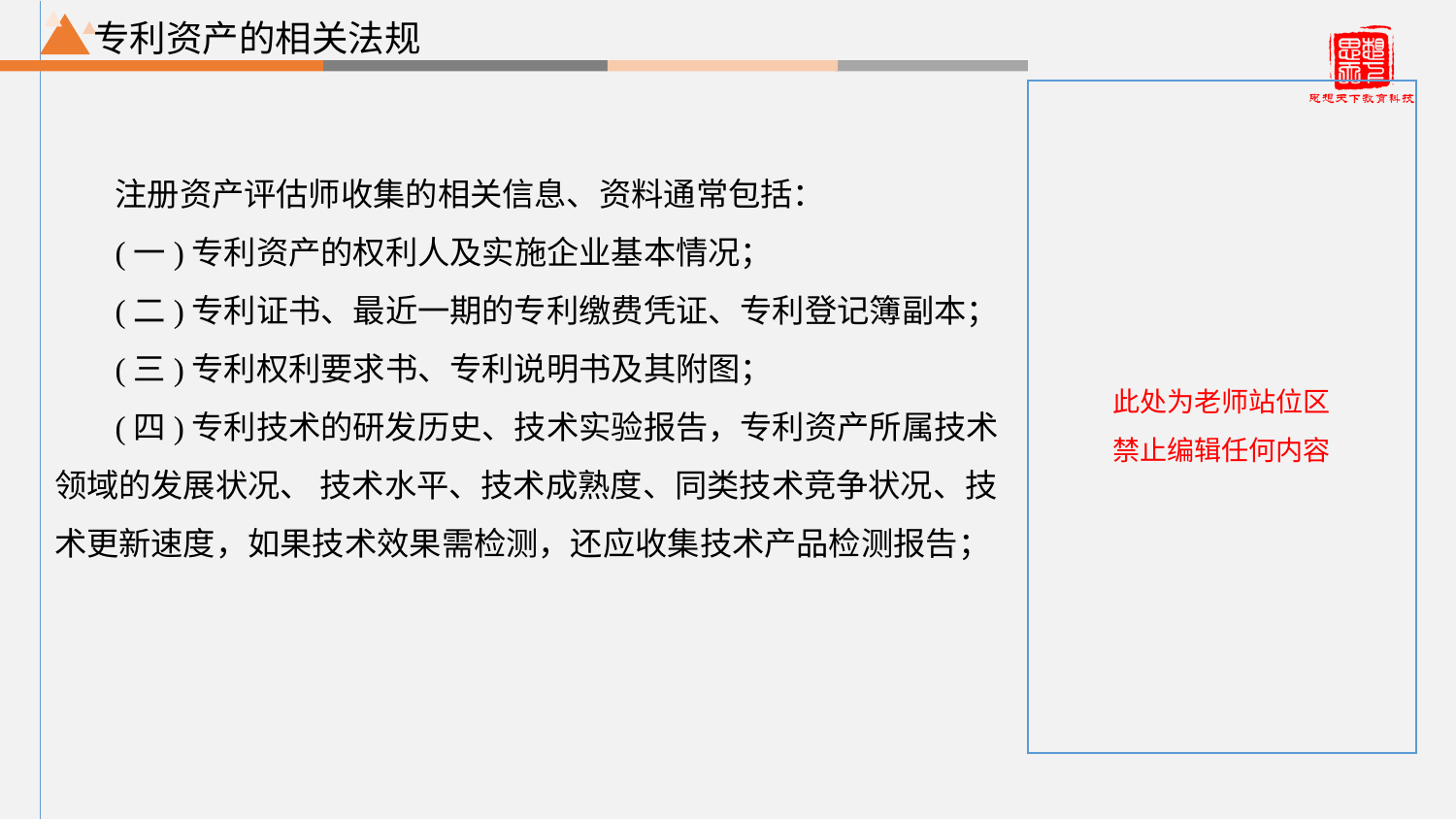

专利资产的相关法规
注册资产评估师收集的相关信息、资料通常包括：
(一)专利资产的权利人及实施企业基本情况；
(二)专利证书、最近一期的专利缴费凭证、专利登记簿副本；
(三)专利权利要求书、专利说明书及其附图；
(四)专利技术的研发历史、技术实验报告，专利资产所属技术领域的发展状况、 技术水平、技术成熟度、同类技术竞争状况、技术更新速度，如果技术效果需检测，还应收集技术产品检测报告；

86